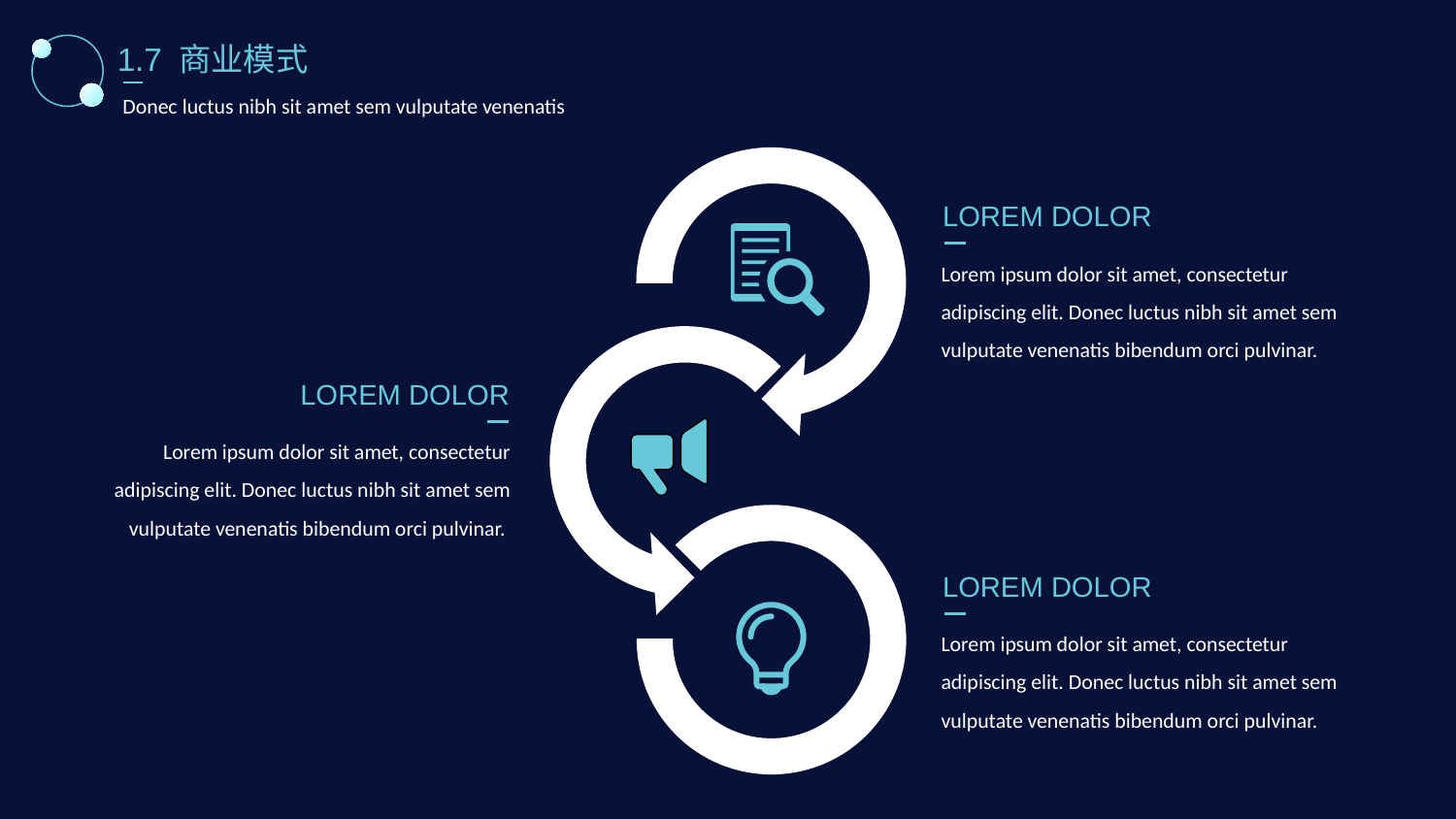

1.7 商业模式

Donec luctus nibh sit amet sem vulputate venenatis

LOREM DOLOR

Lorem ipsum dolor sit amet, consectetur adipiscing elit. Donec luctus nibh sit amet sem vulputate venenatis bibendum orci pulvinar.

LOREM DOLOR
Lorem ipsum dolor sit amet, consectetur adipiscing elit. Donec luctus nibh sit amet sem vulputate venenatis bibendum orci pulvinar.

LOREM DOLOR

Lorem ipsum dolor sit amet, consectetur adipiscing elit. Donec luctus nibh sit amet sem vulputate venenatis bibendum orci pulvinar.